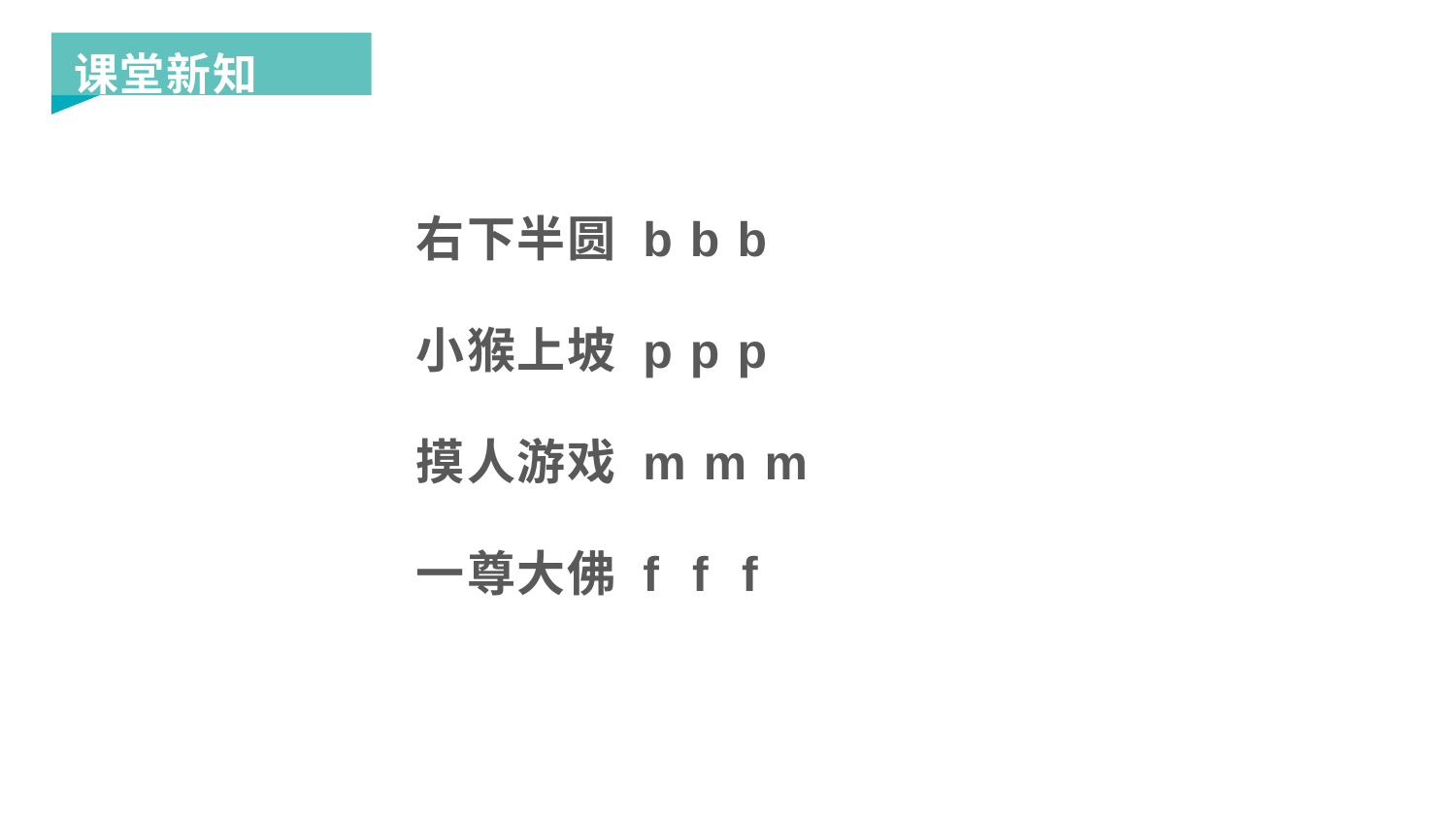

课堂新知

右下半圆 b b b
小猴上坡 p p p
摸人游戏 m m m
一尊大佛 f  f  f